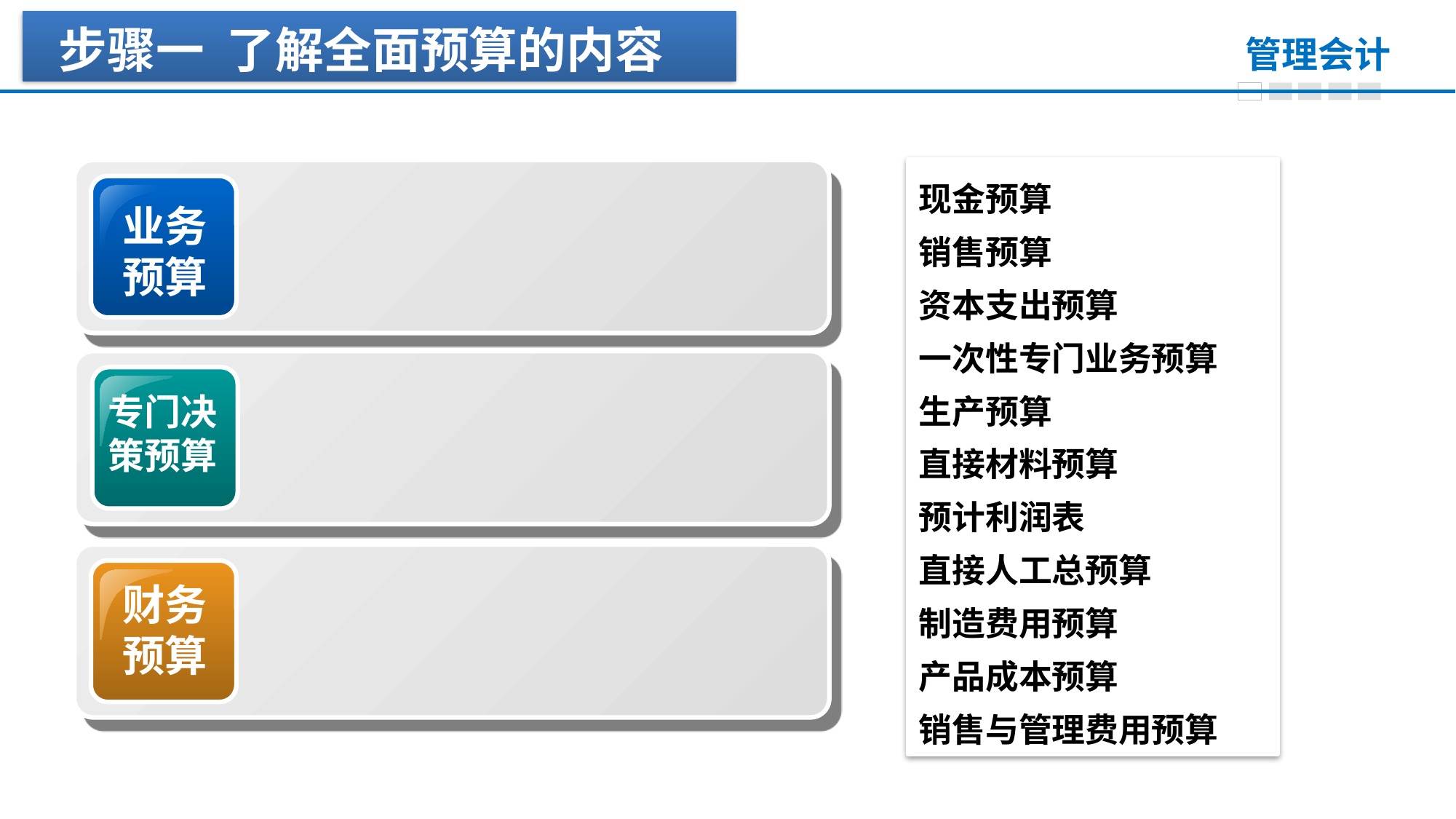

步骤一  了解全面预算的内容

现金预算
销售预算
资本支出预算
一次性专门业务预算
生产预算
直接材料预算
预计利润表
直接人工总预算
制造费用预算
产品成本预算
销售与管理费用预算

业务
预算

专门决
策预算

财务
预算